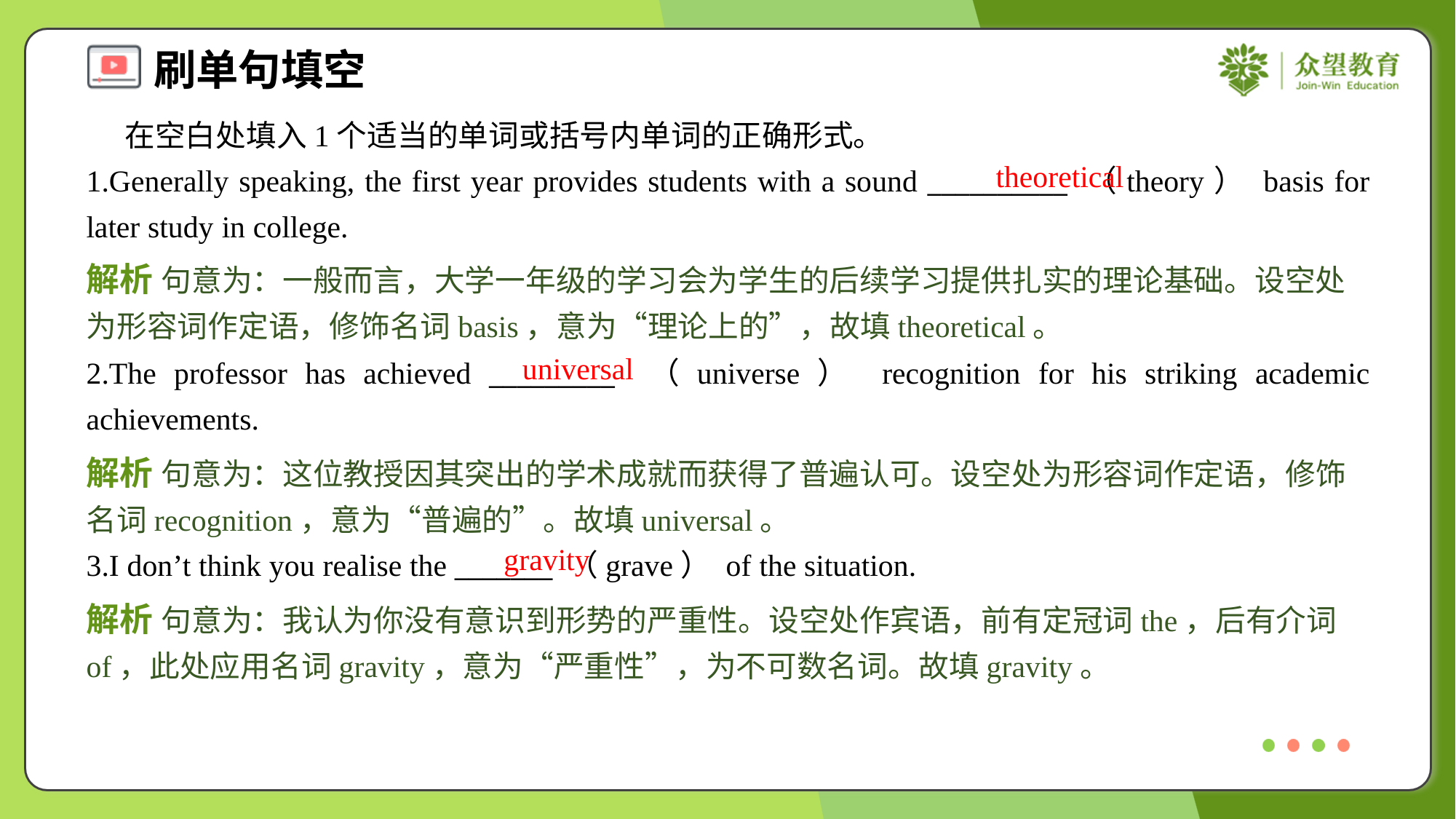

在空白处填入1个适当的单词或括号内单词的正确形式。
1.Generally speaking, the first year provides students with a sound __________ （theory） basis for later study in college.
theoretical
解析 句意为：一般而言，大学一年级的学习会为学生的后续学习提供扎实的理论基础。设空处为形容词作定语，修饰名词basis，意为“理论上的”，故填theoretical。
universal
2.The professor has achieved _________ （universe） recognition for his striking academic achievements.
解析 句意为：这位教授因其突出的学术成就而获得了普遍认可。设空处为形容词作定语，修饰名词recognition，意为“普遍的”。故填universal。
gravity
3.I don’t think you realise the _______ （grave） of the situation.
解析 句意为：我认为你没有意识到形势的严重性。设空处作宾语，前有定冠词the，后有介词of，此处应用名词gravity，意为“严重性”，为不可数名词。故填gravity。